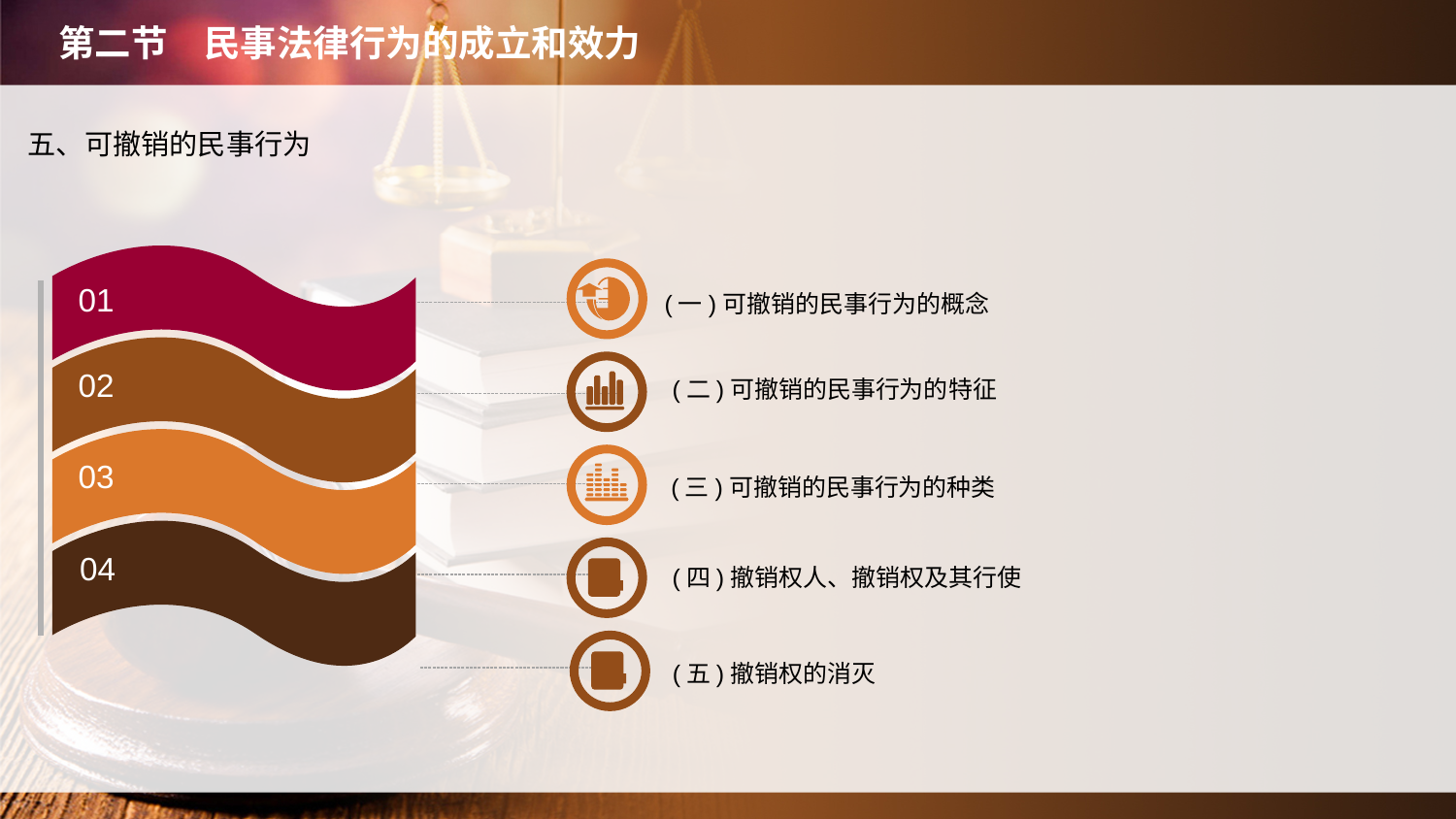

第二节　民事法律行为的成立和效力
五、可撤销的民事行为

(一)可撤销的民事行为的概念
01

(二)可撤销的民事行为的特征
02

03
(三)可撤销的民事行为的种类

04
(四)撤销权人、撤销权及其行使

(五)撤销权的消灭